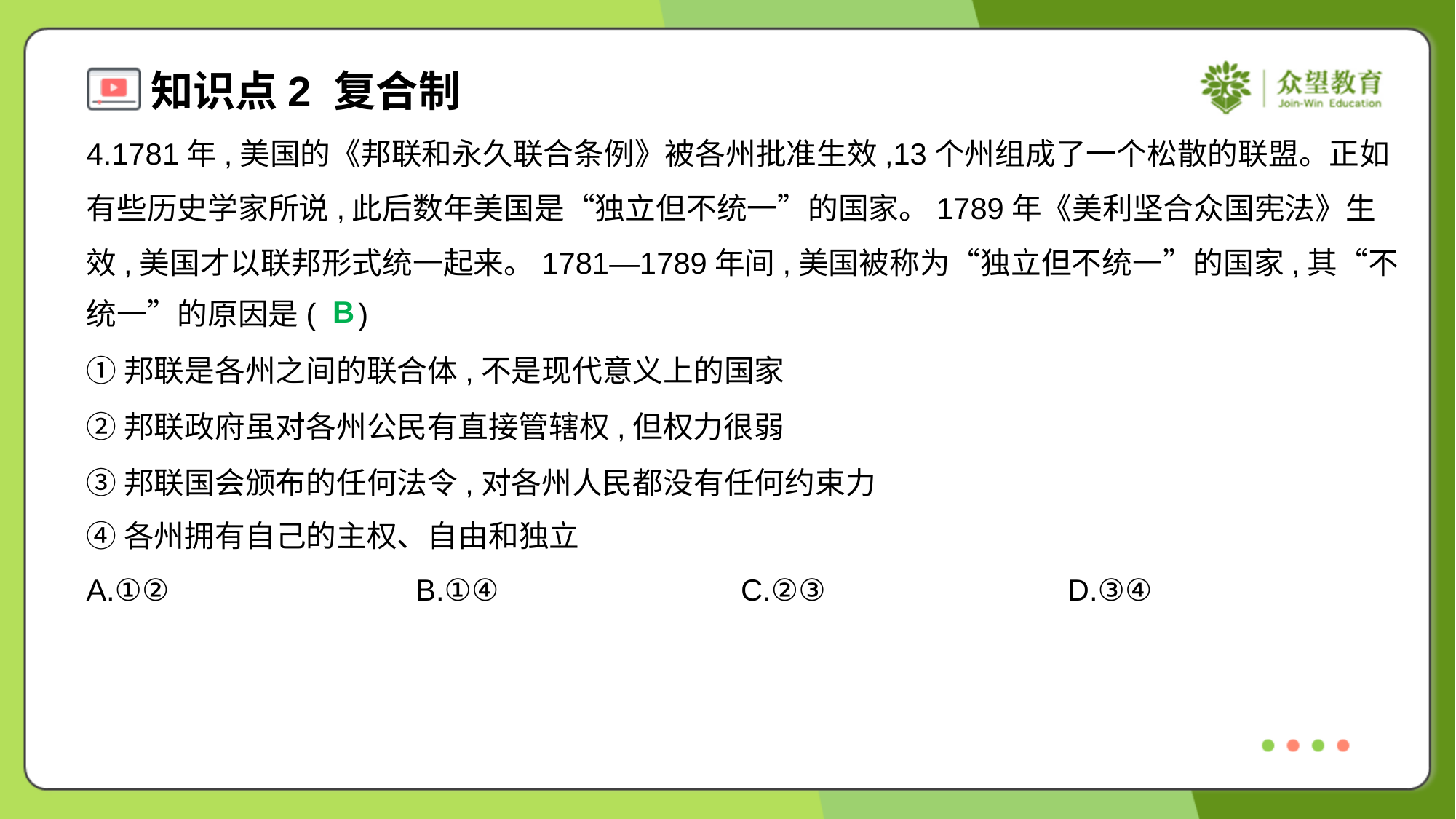

4.1781年,美国的《邦联和永久联合条例》被各州批准生效,13个州组成了一个松散的联盟。正如
有些历史学家所说,此后数年美国是“独立但不统一”的国家。1789年《美利坚合众国宪法》生
效,美国才以联邦形式统一起来。1781—1789年间,美国被称为“独立但不统一”的国家,其“不
统一”的原因是(     )
B
①邦联是各州之间的联合体,不是现代意义上的国家
②邦联政府虽对各州公民有直接管辖权,但权力很弱
③邦联国会颁布的任何法令,对各州人民都没有任何约束力
④各州拥有自己的主权、自由和独立
A.①②	B.①④	C.②③	D.③④